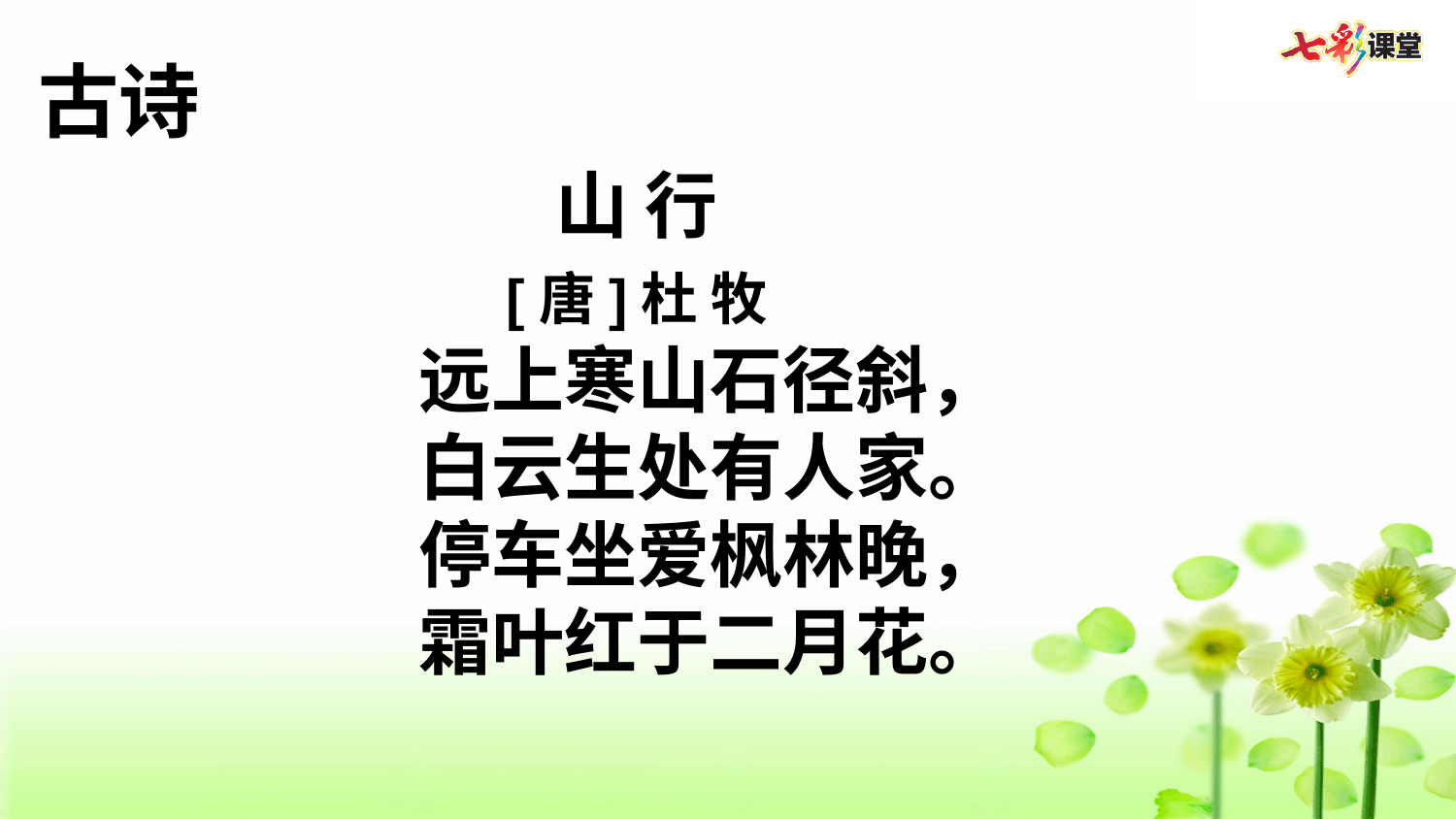

古诗
山 行
[唐]杜 牧
远上寒山石径斜，
白云生处有人家。
停车坐爱枫林晚，
霜叶红于二月花。